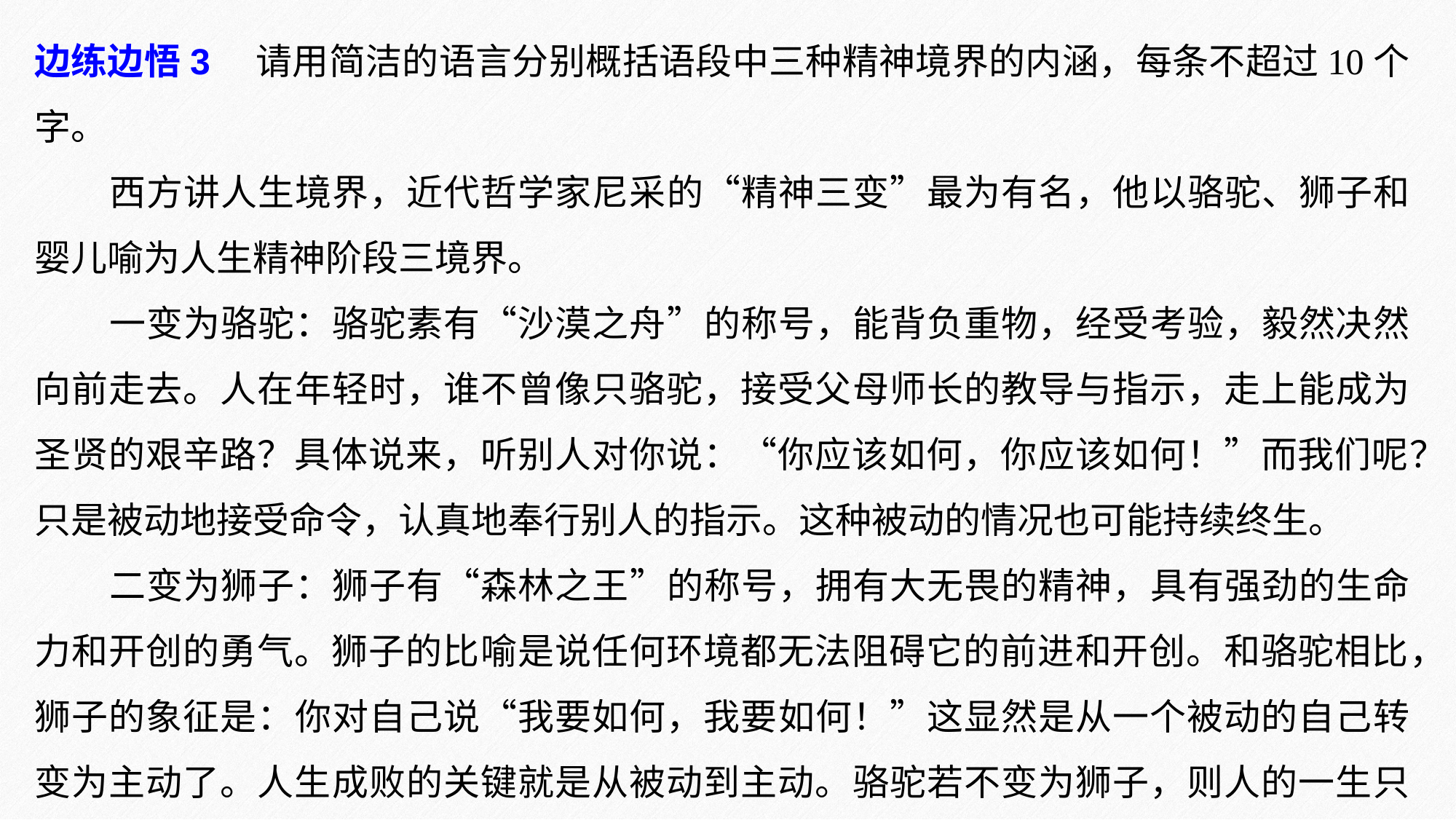

边练边悟3　请用简洁的语言分别概括语段中三种精神境界的内涵，每条不超过10个字。
西方讲人生境界，近代哲学家尼采的“精神三变”最为有名，他以骆驼、狮子和婴儿喻为人生精神阶段三境界。
一变为骆驼：骆驼素有“沙漠之舟”的称号，能背负重物，经受考验，毅然决然向前走去。人在年轻时，谁不曾像只骆驼，接受父母师长的教导与指示，走上能成为圣贤的艰辛路？具体说来，听别人对你说：“你应该如何，你应该如何！”而我们呢？只是被动地接受命令，认真地奉行别人的指示。这种被动的情况也可能持续终生。
二变为狮子：狮子有“森林之王”的称号，拥有大无畏的精神，具有强劲的生命力和开创的勇气。狮子的比喻是说任何环境都无法阻碍它的前进和开创。和骆驼相比，狮子的象征是：你对自己说“我要如何，我要如何！”这显然是从一个被动的自己转变为主动了。人生成败的关键就是从被动到主动。骆驼若不变为狮子，则人的一生只不过是随人俯仰，主体未能挺立，哪有自己的生命可言？